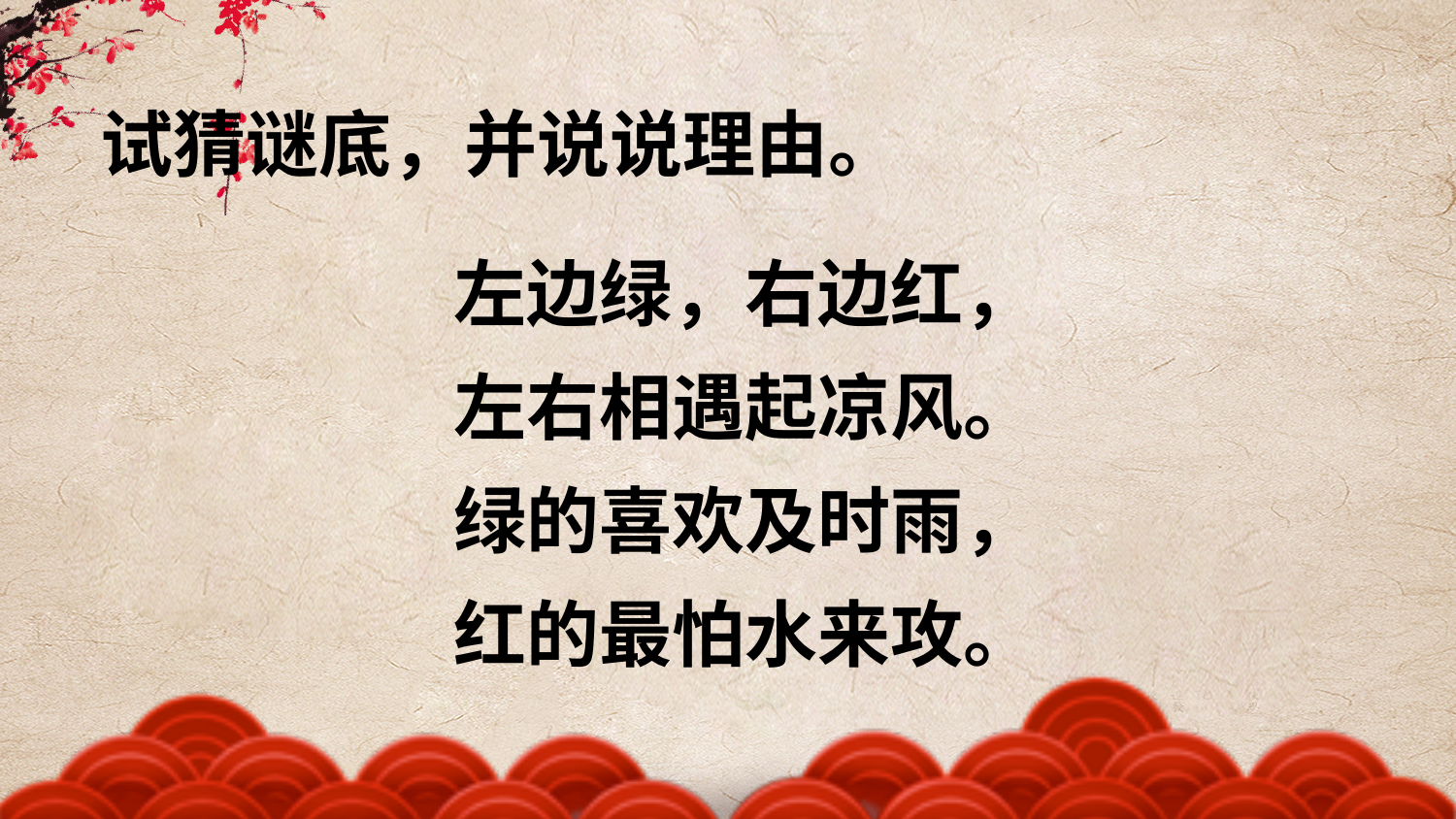

试猜谜底，并说说理由。
左边绿，右边红，
左右相遇起凉风。
绿的喜欢及时雨，
红的最怕水来攻。